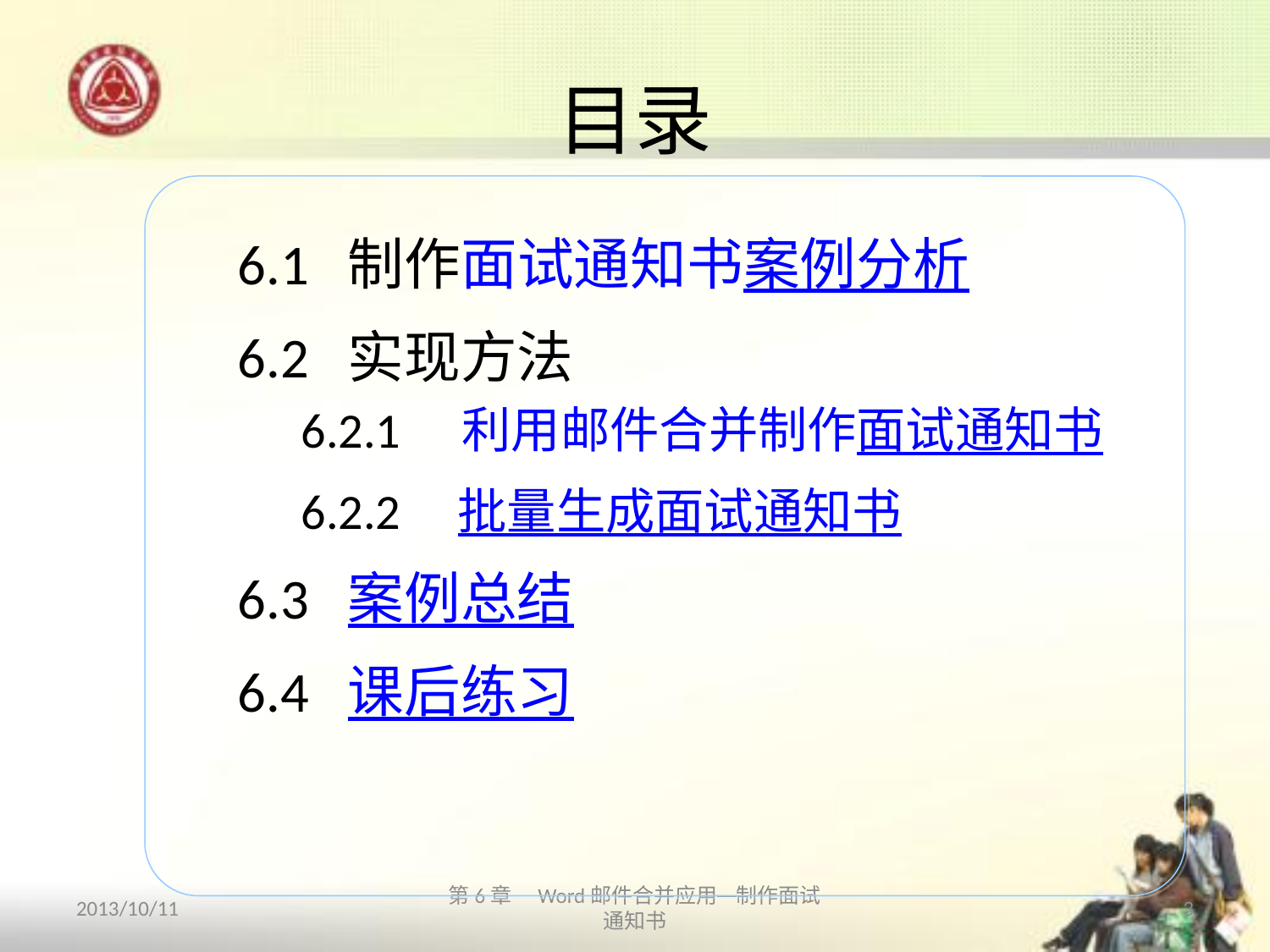

# 目录

6.1  制作面试通知书案例分析
6.2  实现方法
6.2.1　利用邮件合并制作面试通知书
6.2.2    批量生成面试通知书
6.3  案例总结
6.4  课后练习
2013/10/11
第6章　Word邮件合并应用—制作面试通知书
3